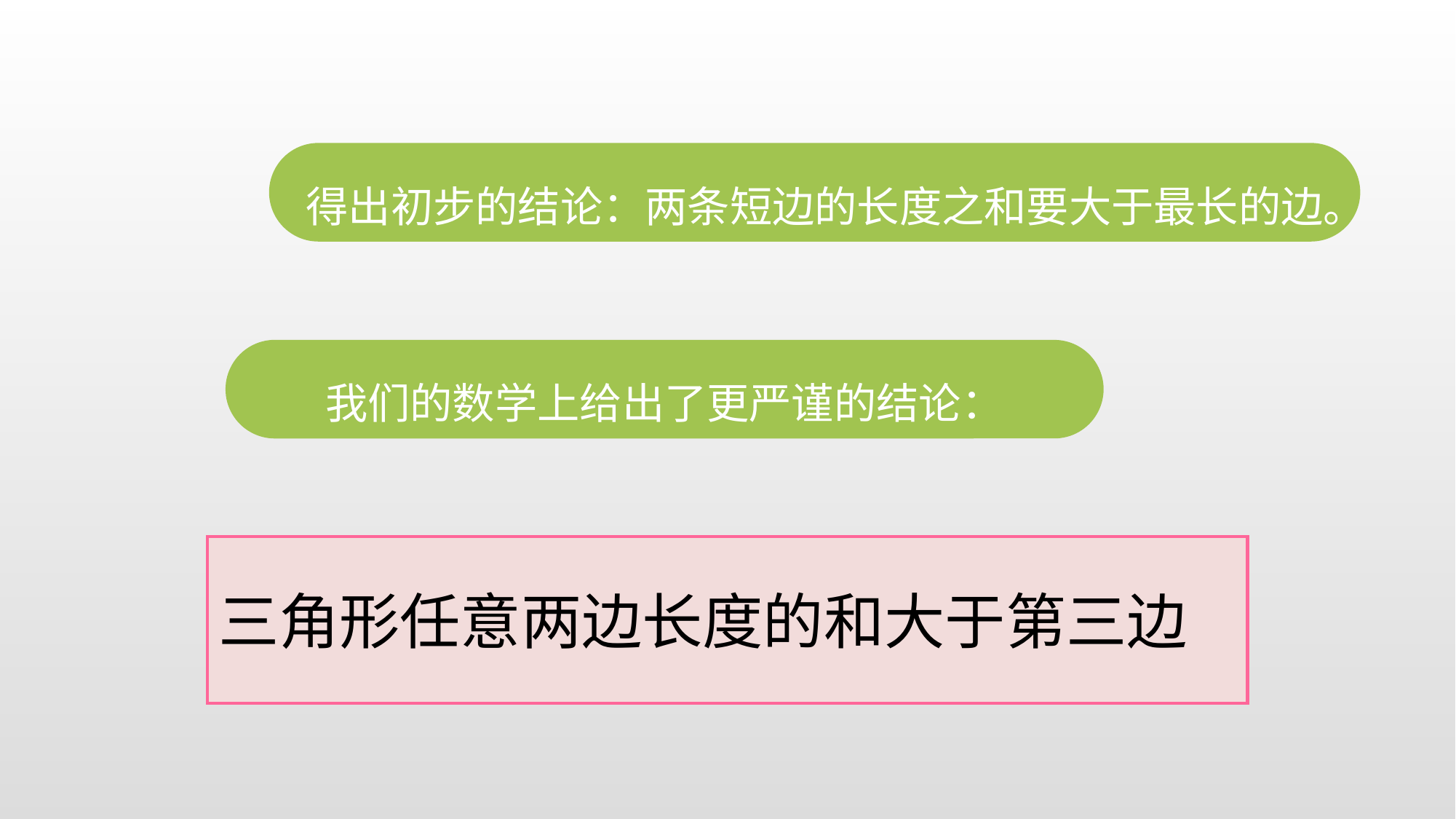

得出初步的结论：两条短边的长度之和要大于最长的边。
我们的数学上给出了更严谨的结论：
三角形任意两边长度的和大于第三边